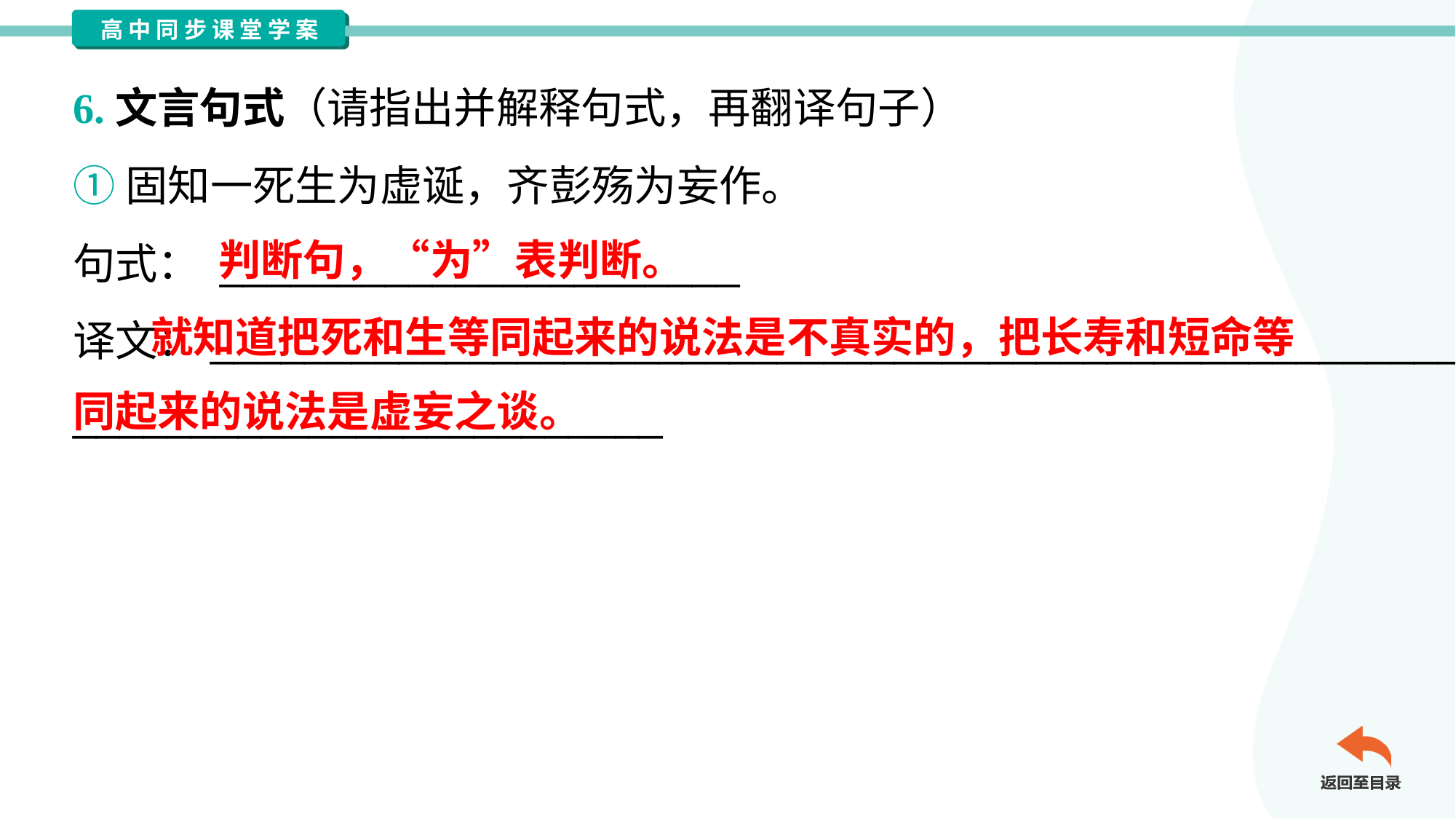

6.文言句式（请指出并解释句式，再翻译句子）
①固知一死生为虚诞，齐彭殇为妄作。
句式： ______________________
译文：_______________________________________________________
_________________________
判断句，“为”表判断。
       就知道把死和生等同起来的说法是不真实的，把长寿和短命等
同起来的说法是虚妄之谈。